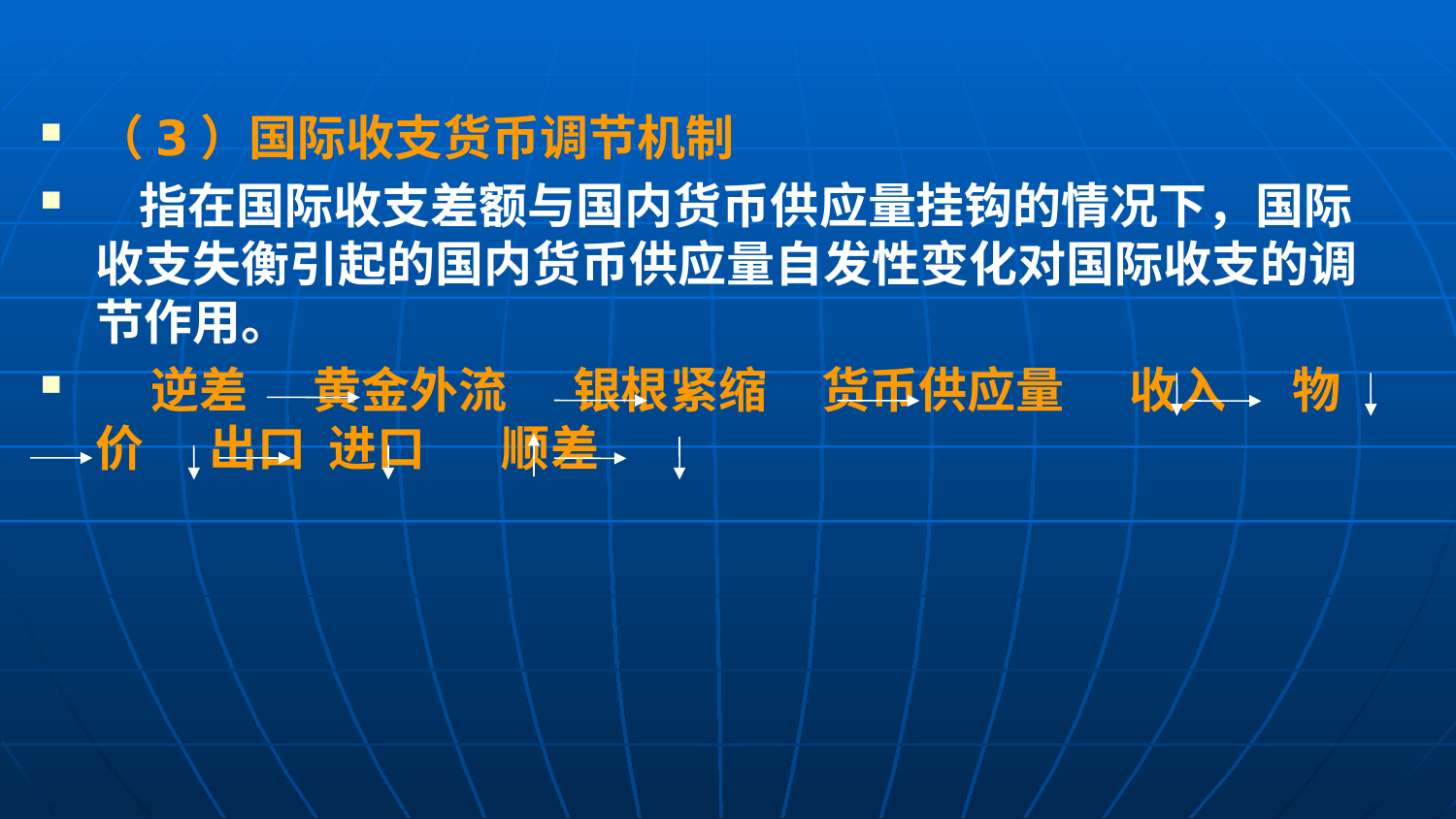

（3）国际收支货币调节机制
   指在国际收支差额与国内货币供应量挂钩的情况下，国际收支失衡引起的国内货币供应量自发性变化对国际收支的调节作用。
    逆差      黄金外流      银根紧缩     货币供应量      收入      物价      出口  进口       顺差